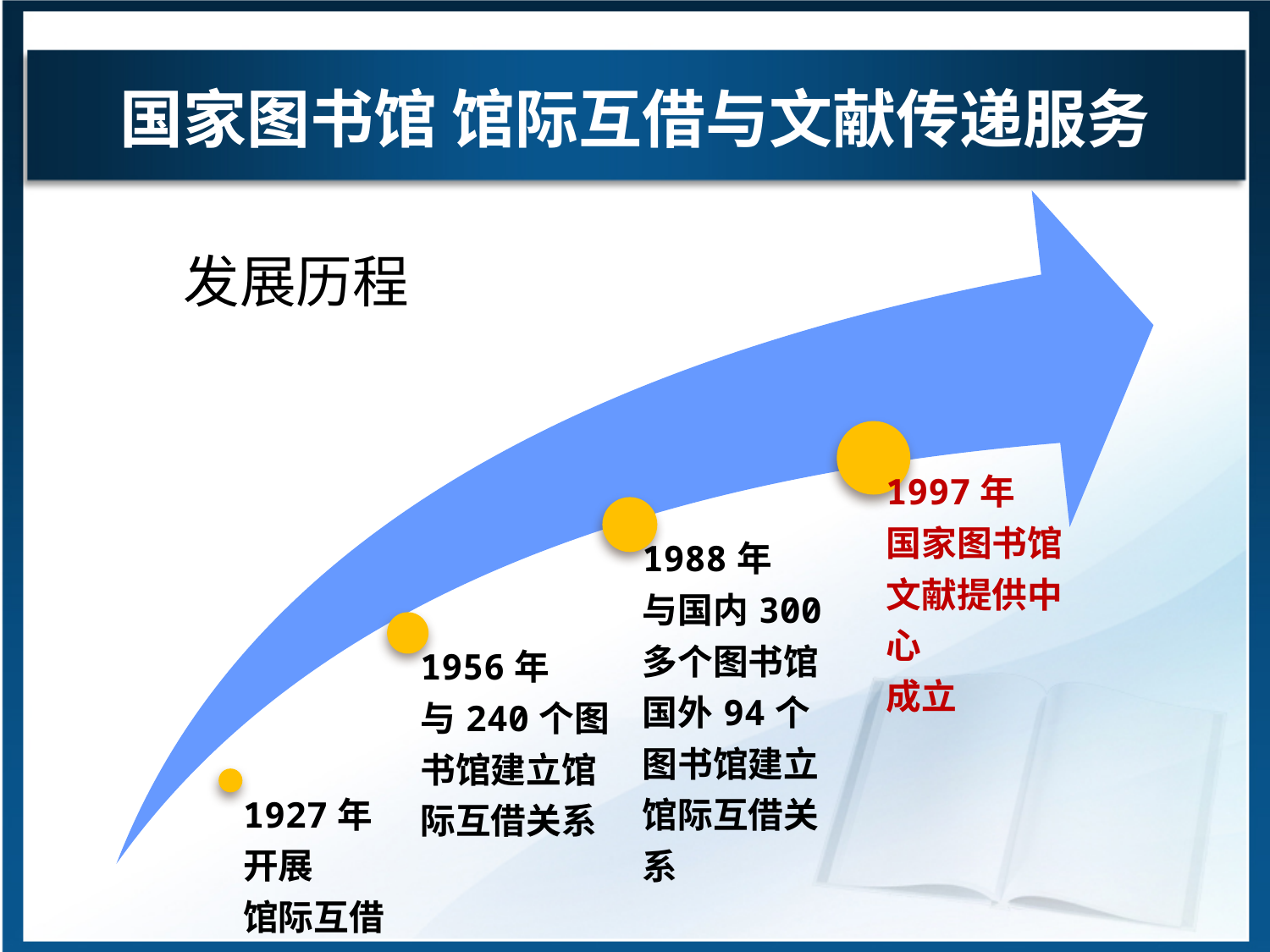

国家图书馆 馆际互借与文献传递服务
1927年  开展
馆际互借
1956年
1988年
与国内300多个图书馆
1997年
国家图书馆
文献提供中心
成立
发展历程